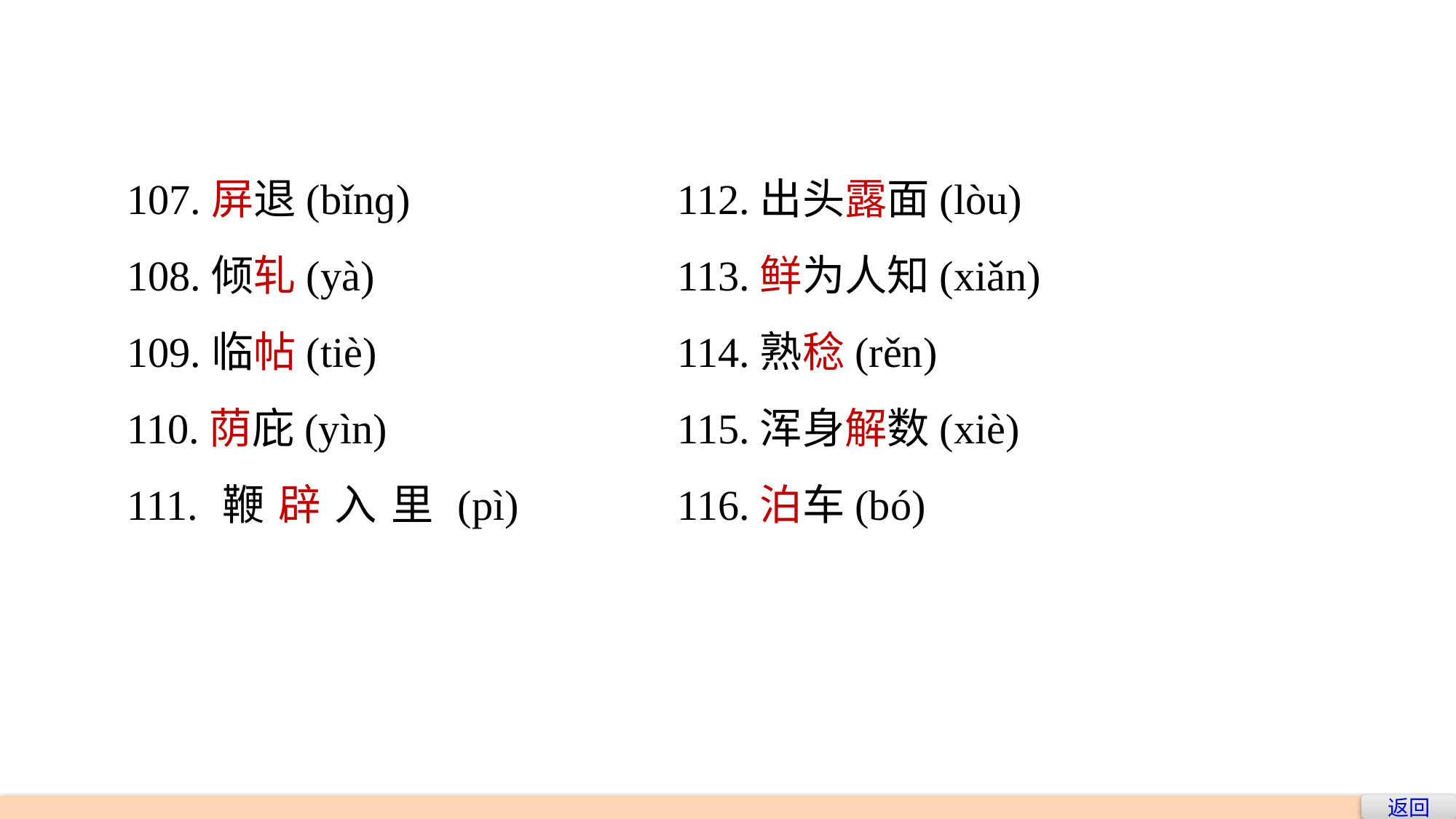

107.屏退(bǐnɡ)
108.倾轧(yà)
109.临帖(tiè)
110.荫庇(yìn)
111.鞭辟入里(pì)
112.出头露面(lòu)
113.鲜为人知(xiǎn)
114.熟稔(rěn)
115.浑身解数(xiè)
116.泊车(bó)
返回